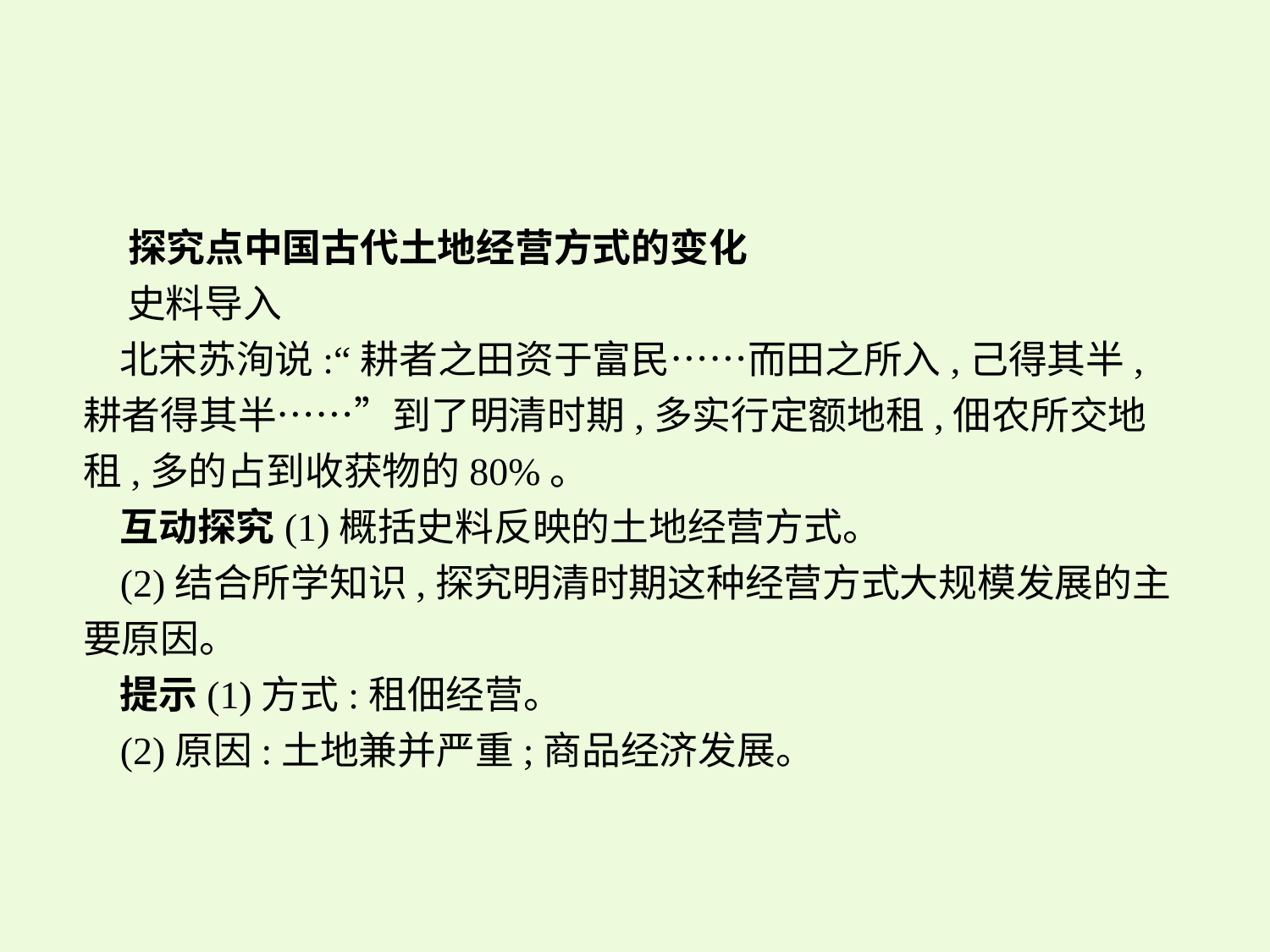

探究点中国古代土地经营方式的变化
    史料导入
北宋苏洵说:“耕者之田资于富民……而田之所入,己得其半,耕者得其半……”到了明清时期,多实行定额地租,佃农所交地租,多的占到收获物的80%。
互动探究(1)概括史料反映的土地经营方式。
(2)结合所学知识,探究明清时期这种经营方式大规模发展的主要原因。
提示(1)方式:租佃经营。
(2)原因:土地兼并严重;商品经济发展。